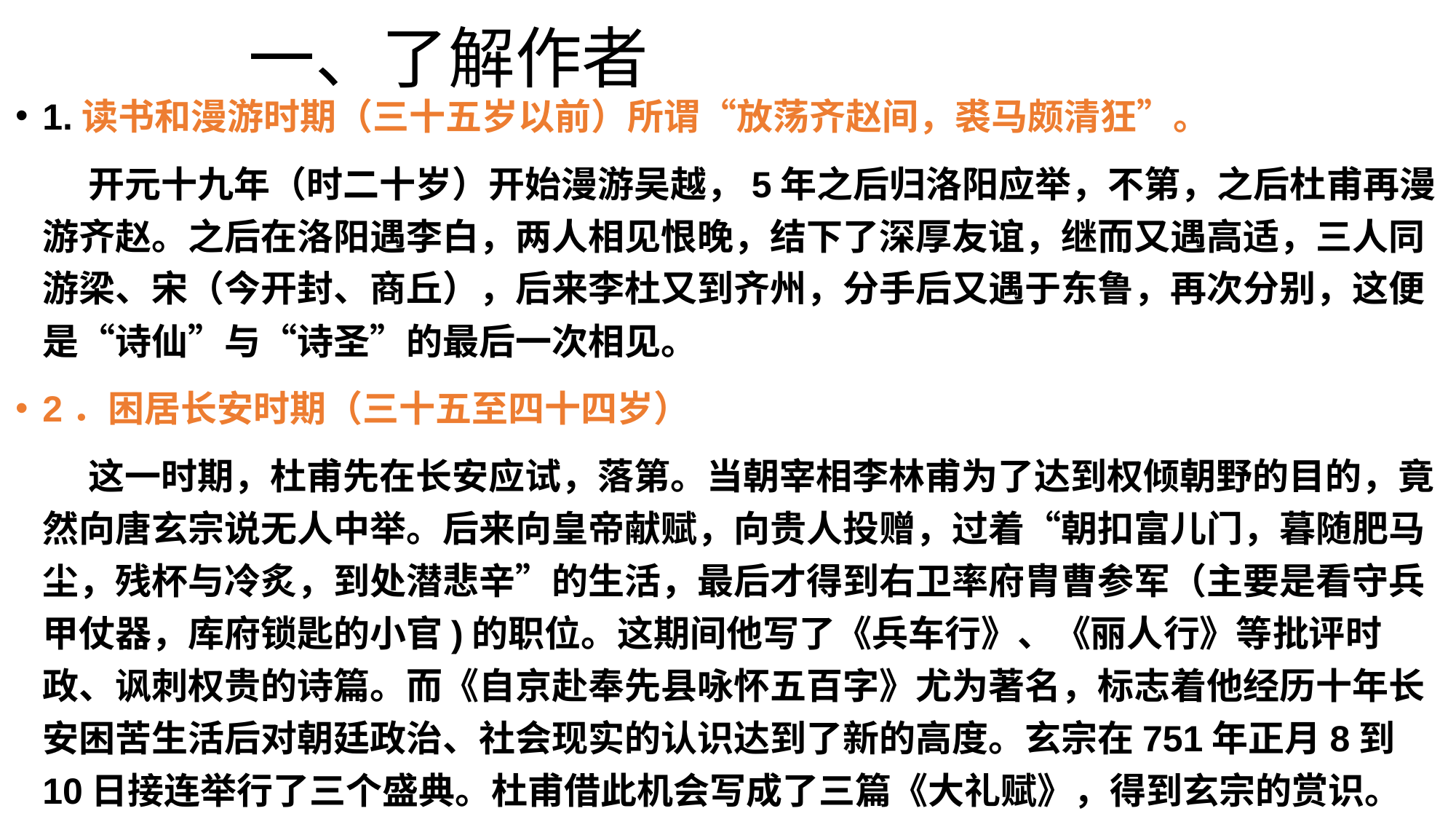

# 一、了解作者
1.读书和漫游时期（三十五岁以前）所谓“放荡齐赵间，裘马颇清狂”。
　　开元十九年（时二十岁）开始漫游吴越，5年之后归洛阳应举，不第，之后杜甫再漫游齐赵。之后在洛阳遇李白，两人相见恨晚，结下了深厚友谊，继而又遇高适，三人同游梁、宋（今开封、商丘），后来李杜又到齐州，分手后又遇于东鲁，再次分别，这便是“诗仙”与“诗圣”的最后一次相见。
2．困居长安时期（三十五至四十四岁）
　　这一时期，杜甫先在长安应试，落第。当朝宰相李林甫为了达到权倾朝野的目的，竟然向唐玄宗说无人中举。后来向皇帝献赋，向贵人投赠，过着“朝扣富儿门，暮随肥马尘，残杯与冷炙，到处潜悲辛”的生活，最后才得到右卫率府胄曹参军（主要是看守兵甲仗器，库府锁匙的小官)的职位。这期间他写了《兵车行》、《丽人行》等批评时政、讽刺权贵的诗篇。而《自京赴奉先县咏怀五百字》尤为著名，标志着他经历十年长安困苦生活后对朝廷政治、社会现实的认识达到了新的高度。玄宗在751年正月8到10日接连举行了三个盛典。杜甫借此机会写成了三篇《大礼赋》，得到玄宗的赏识。